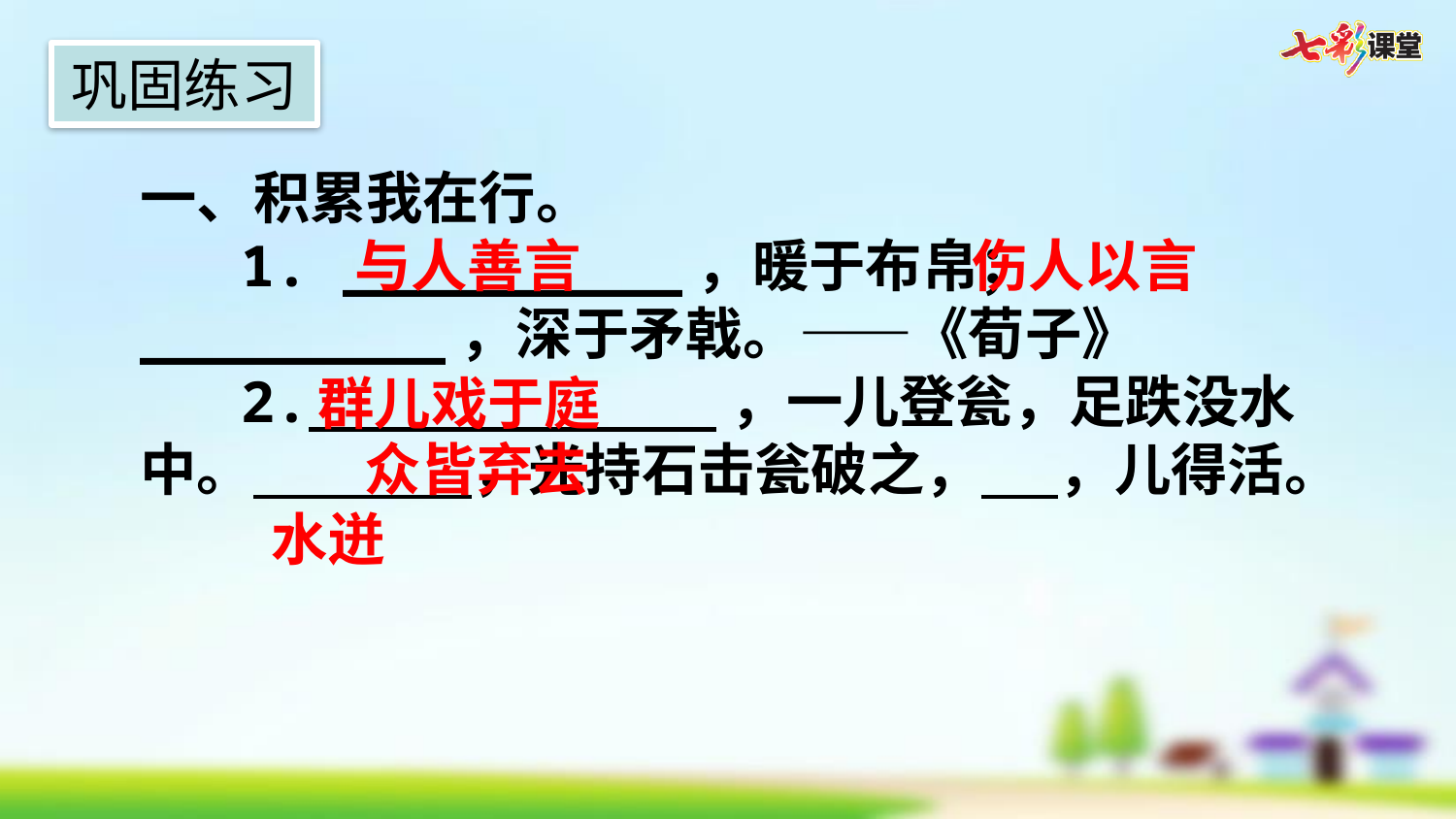

巩固练习
一、积累我在行。
1. __________，暖于布帛；_________，深于矛戟。——《荀子》
2.            ，一儿登瓮，足跌没水中。                 ，光持石击瓮破之，      ，儿得活。
与人善言
伤人以言
群儿戏于庭
众皆弃去
水迸